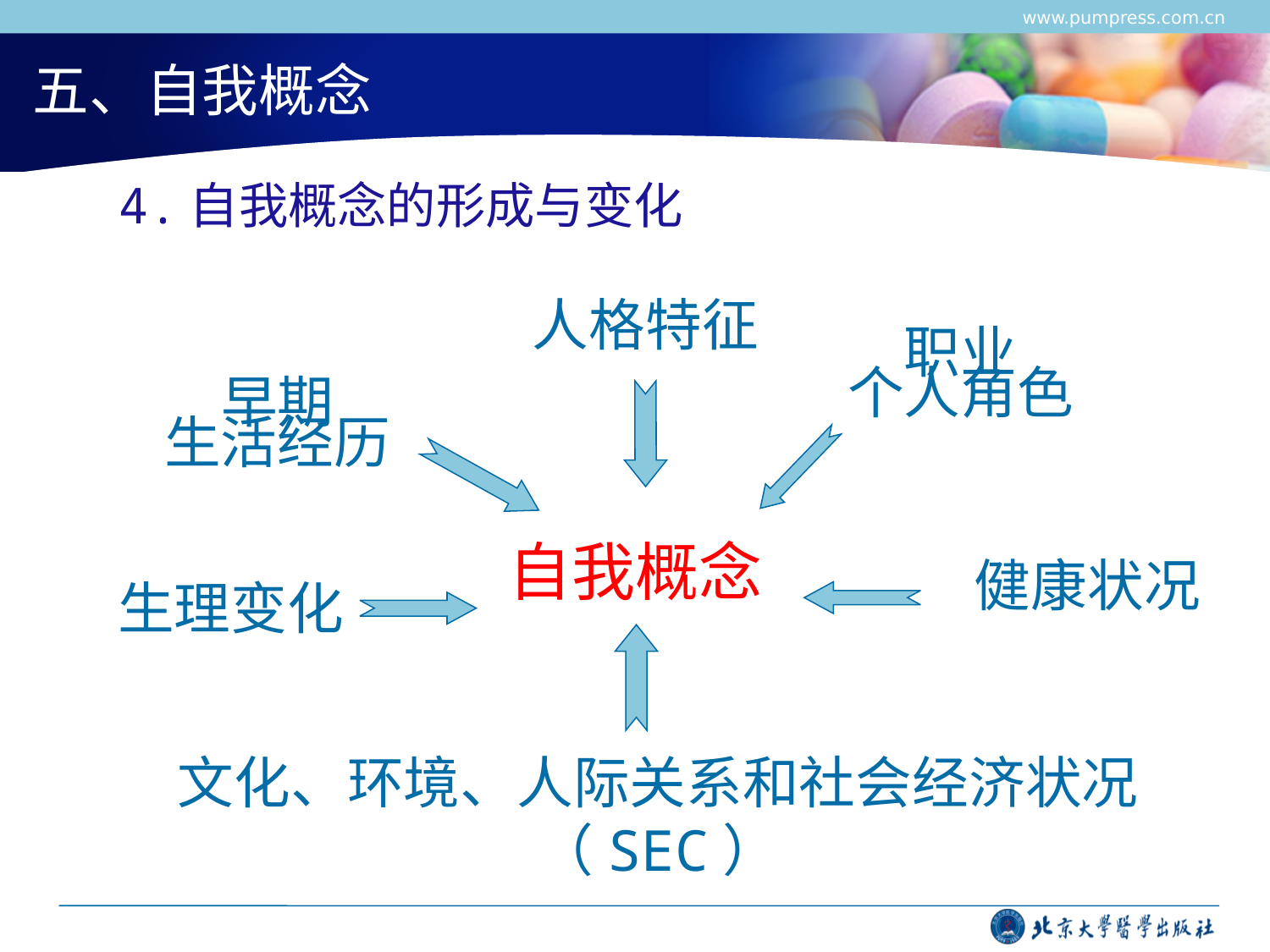

www.pumpress.com.cn
# 五、自我概念
4.自我概念的形成与变化
人格特征
职业
个人角色
早期
生活经历

自我概念
生理变化
健康状况

文化、环境、人际关系和社会经济状况
（SEC）